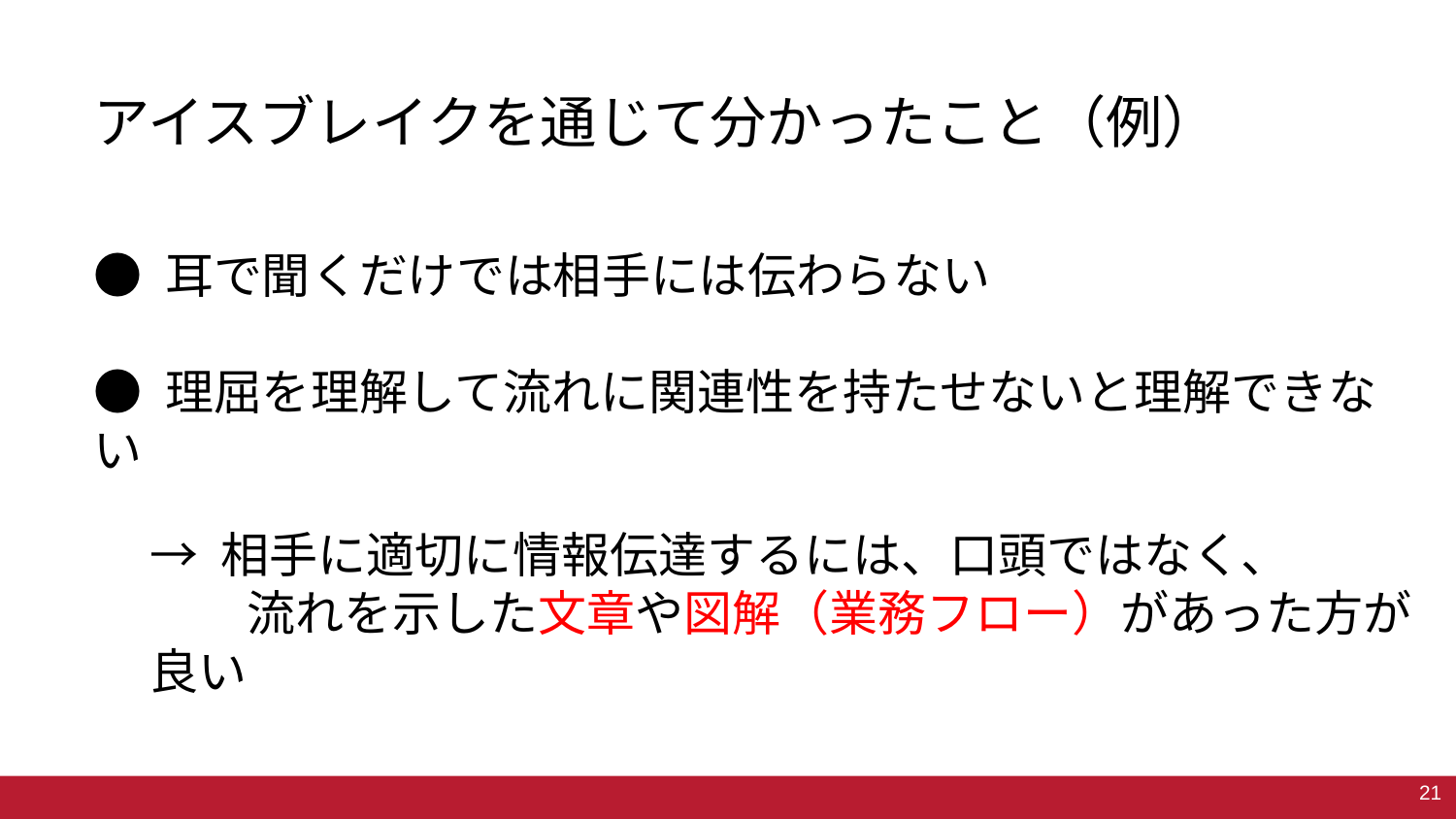

# アイスブレイクを通じて分かったこと（例）
● 耳で聞くだけでは相手には伝わらない
● 理屈を理解して流れに関連性を持たせないと理解できない
→ 相手に適切に情報伝達するには、口頭ではなく、
　　流れを示した文章や図解（業務フロー）があった方が良い
21